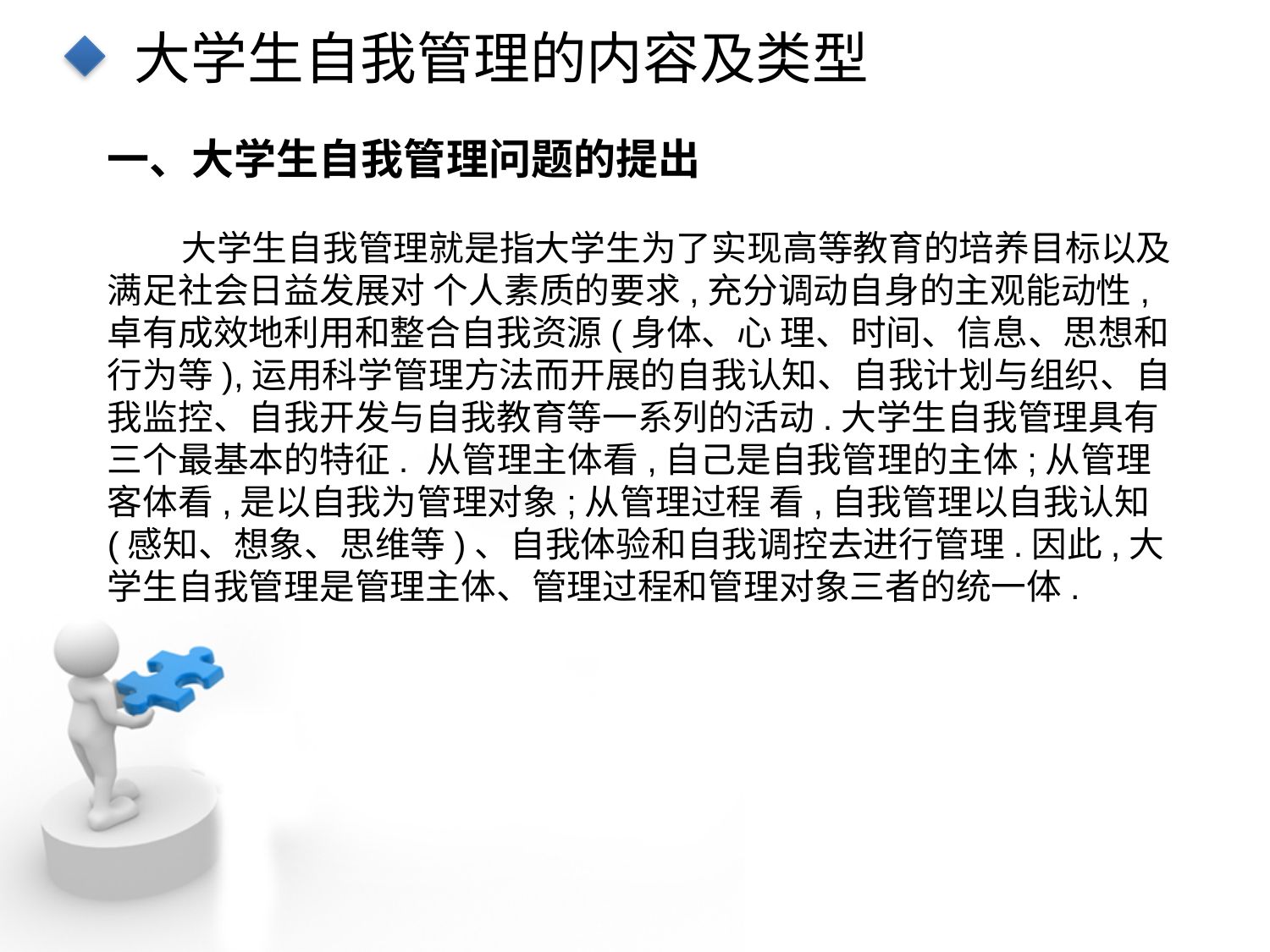

大学生自我管理的内容及类型

一、大学生自我管理问题的提出

大学生自我管理就是指大学生为了实现高等教育的培养目标以及满足社会日益发展对 个人素质的要求,充分调动自身的主观能动性,卓有成效地利用和整合自我资源(身体、心 理、时间、信息、思想和行为等),运用科学管理方法而开展的自我认知、自我计划与组织、自 我监控、自我开发与自我教育等一系列的活动.大学生自我管理具有三个最基本的特征. 从管理主体看,自己是自我管理的主体;从管理客体看,是以自我为管理对象;从管理过程 看,自我管理以自我认知(感知、想象、思维等)、自我体验和自我调控去进行管理.因此,大学生自我管理是管理主体、管理过程和管理对象三者的统一体.

点击添加文本
点击添加文本
点击添加文本
点击添加文本